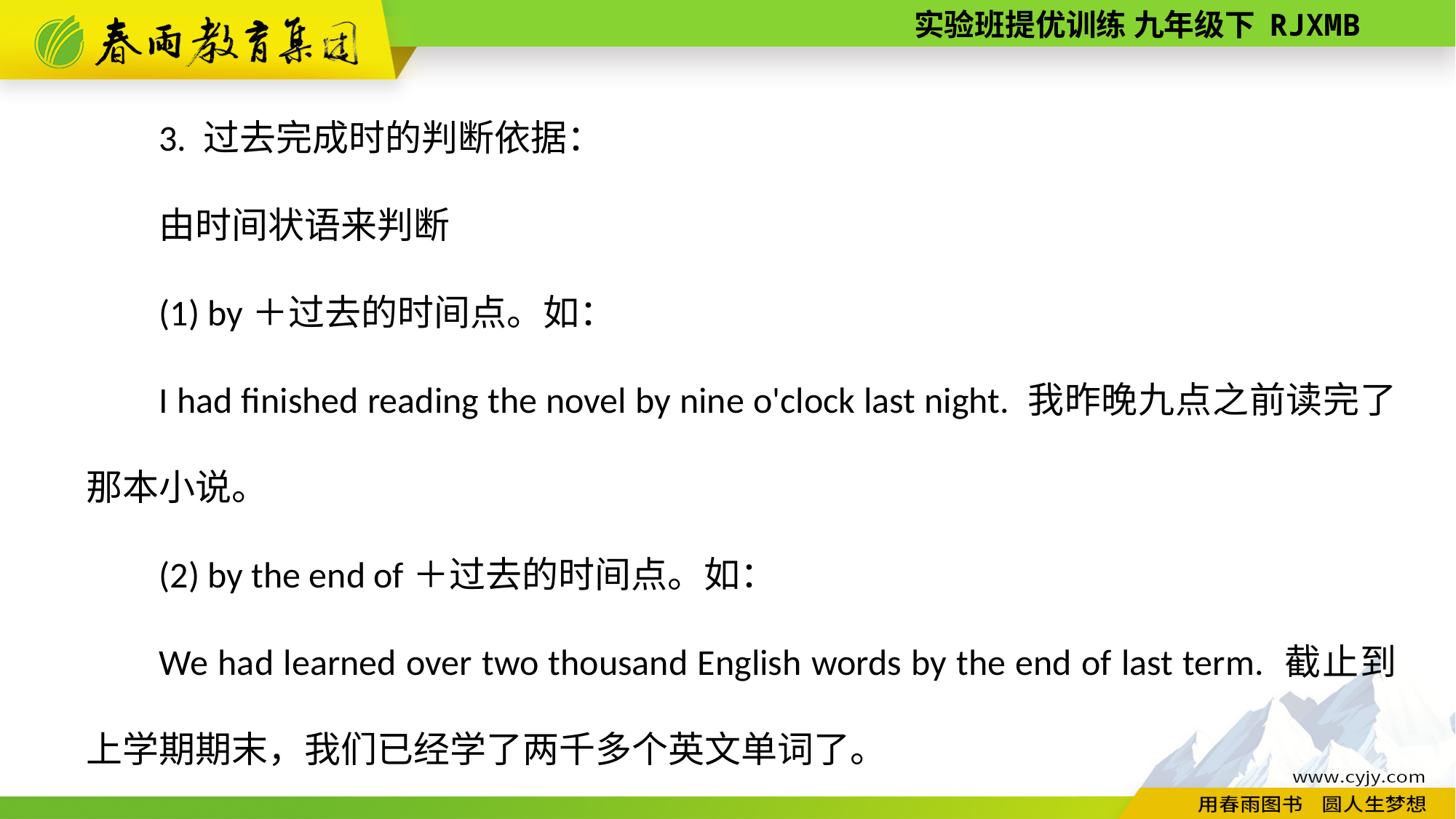

3. 过去完成时的判断依据：
由时间状语来判断
(1) by＋过去的时间点。如：
I had finished reading the novel by nine o'clock last night. 我昨晚九点之前读完了那本小说。
(2) by the end of＋过去的时间点。如：
We had learned over two thousand English words by the end of last term. 截止到上学期期末，我们已经学了两千多个英文单词了。